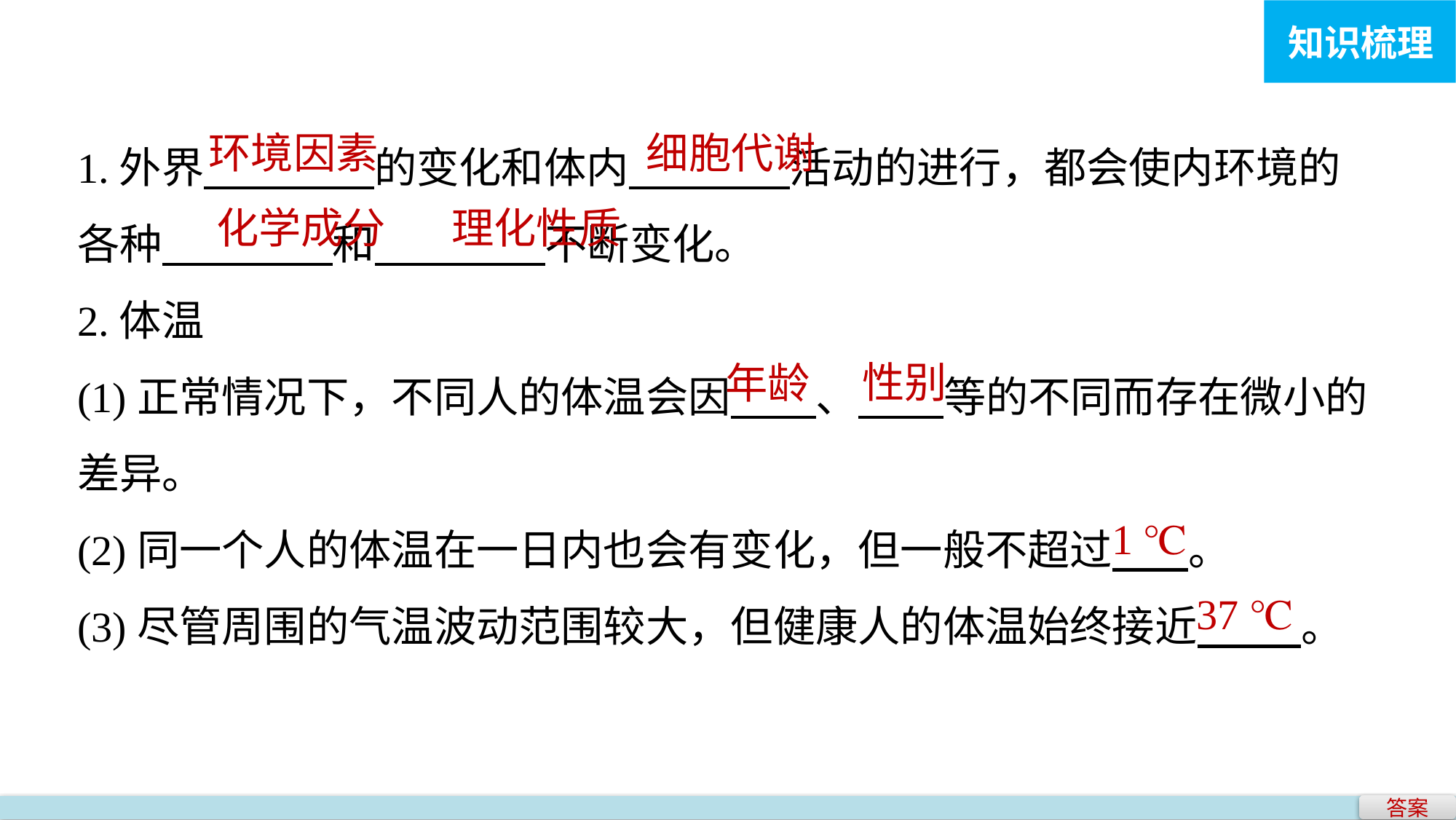

知识梳理
1.外界                  的变化和体内                 活动的进行，都会使内环境的各种                  和                  不断变化。
2.体温
(1)正常情况下，不同人的体温会因         、         等的不同而存在微小的差异。
(2)同一个人的体温在一日内也会有变化，但一般不超过        。
(3)尽管周围的气温波动范围较大，但健康人的体温始终接近           。
环境因素
细胞代谢
化学成分
理化性质
性别
年龄
1 ℃
37 ℃
答案